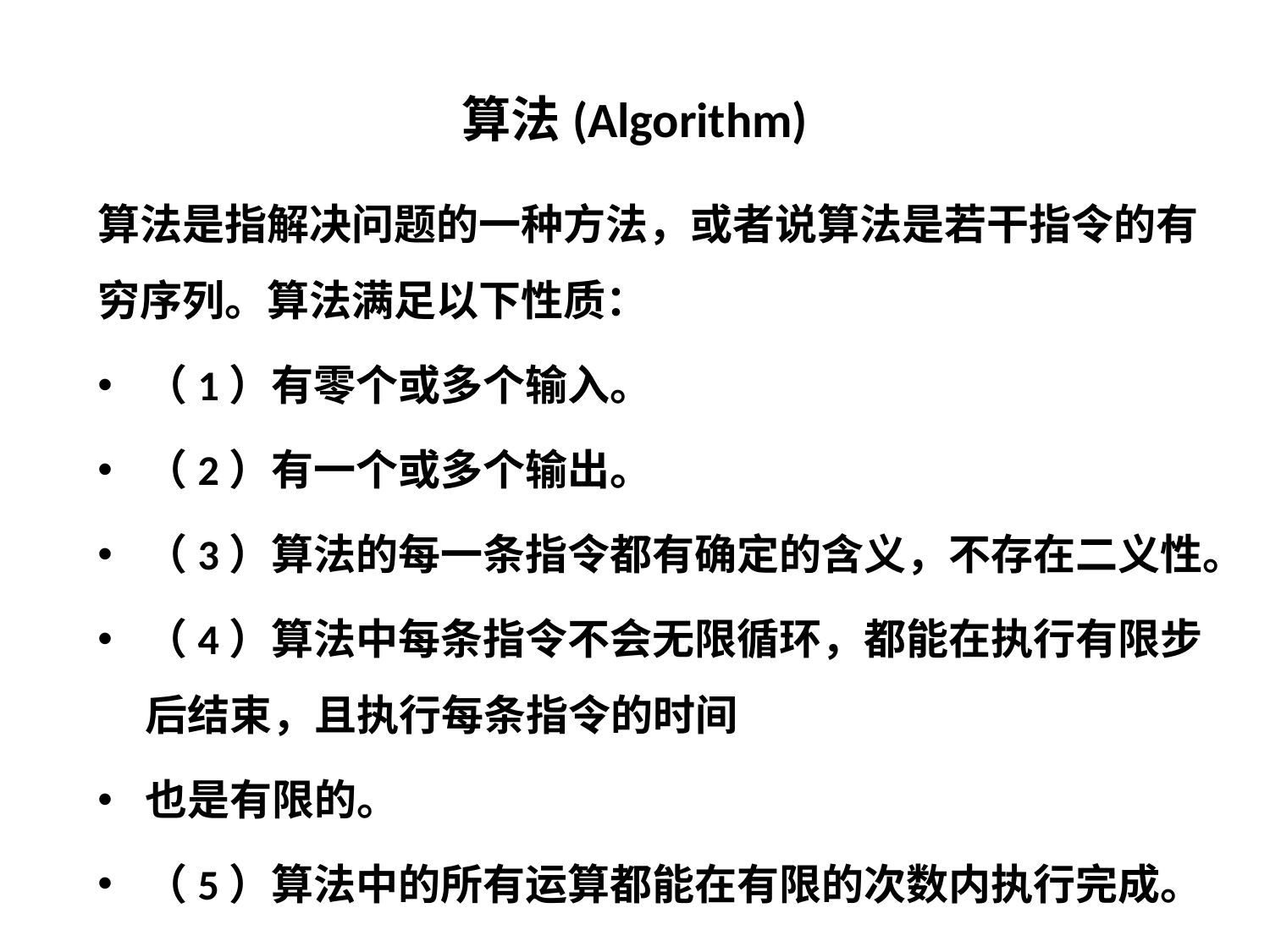

# 算法(Algorithm)
算法是指解决问题的一种方法，或者说算法是若干指令的有穷序列。算法满足以下性质：
（1）有零个或多个输入。
（2）有一个或多个输出。
（3）算法的每一条指令都有确定的含义，不存在二义性。
（4）算法中每条指令不会无限循环，都能在执行有限步后结束，且执行每条指令的时间
也是有限的。
（5）算法中的所有运算都能在有限的次数内执行完成。